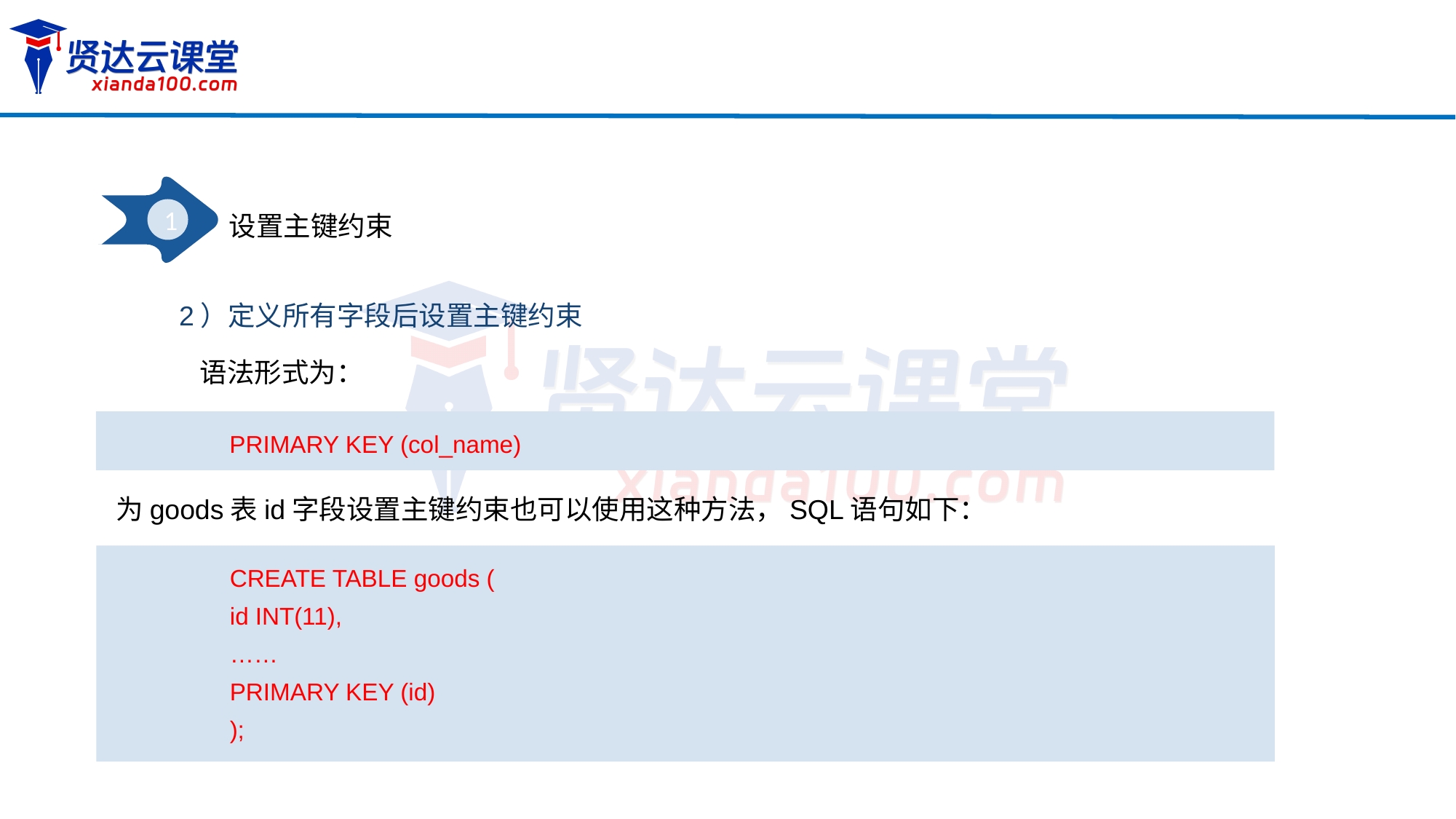

1
设置主键约束
2）定义所有字段后设置主键约束
语法形式为：

PRIMARY KEY (col_name)
为goods表id字段设置主键约束也可以使用这种方法，SQL语句如下：

CREATE TABLE goods (
id INT(11),
……
PRIMARY KEY (id)
);